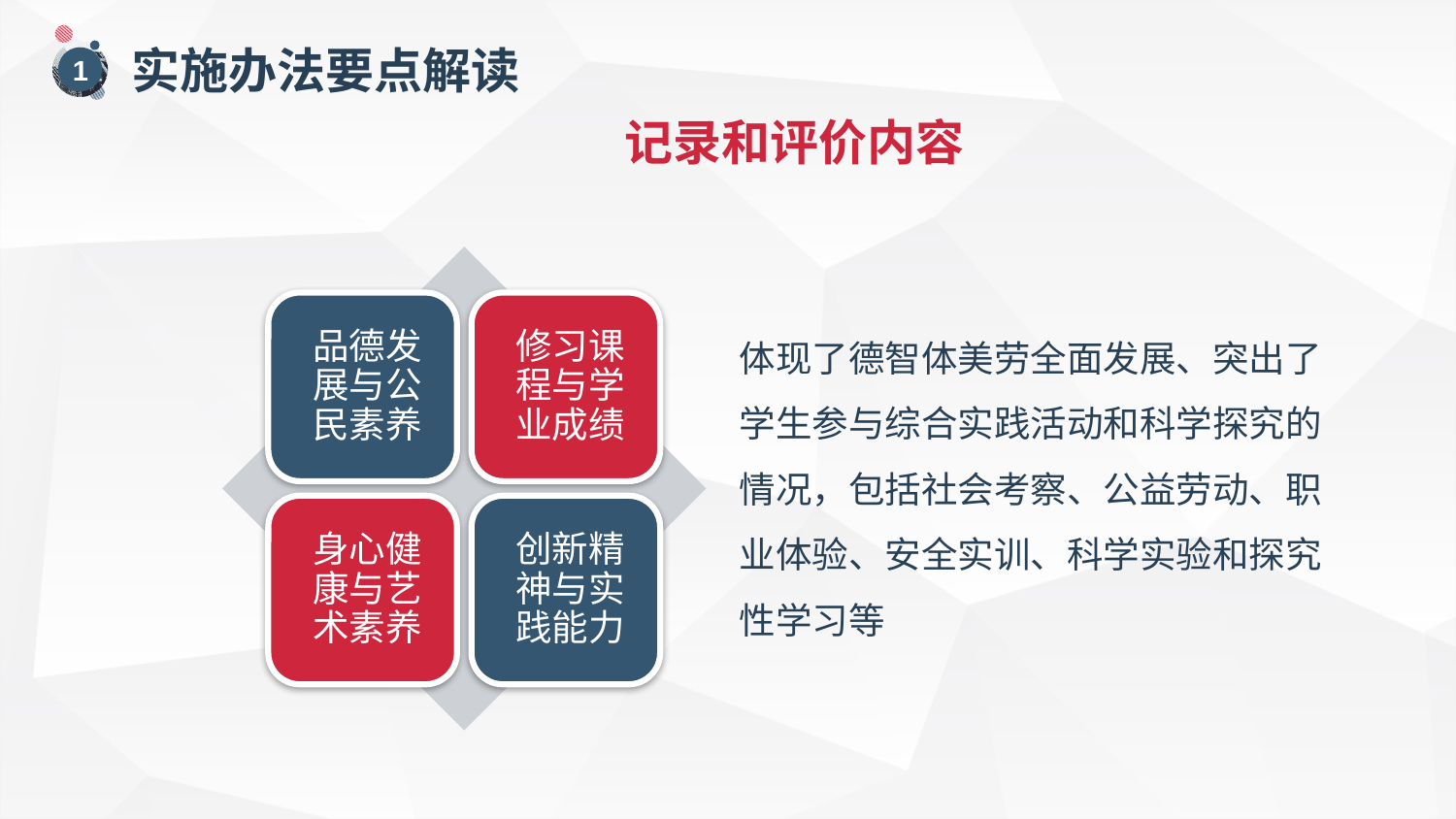

实施办法要点解读
1
记录和评价内容
品德发展与公民素养
修习课程与学业成绩
身心健康与艺术素养
创新精神与实践能力
体现了德智体美劳全面发展、突出了学生参与综合实践活动和科学探究的情况，包括社会考察、公益劳动、职业体验、安全实训、科学实验和探究性学习等